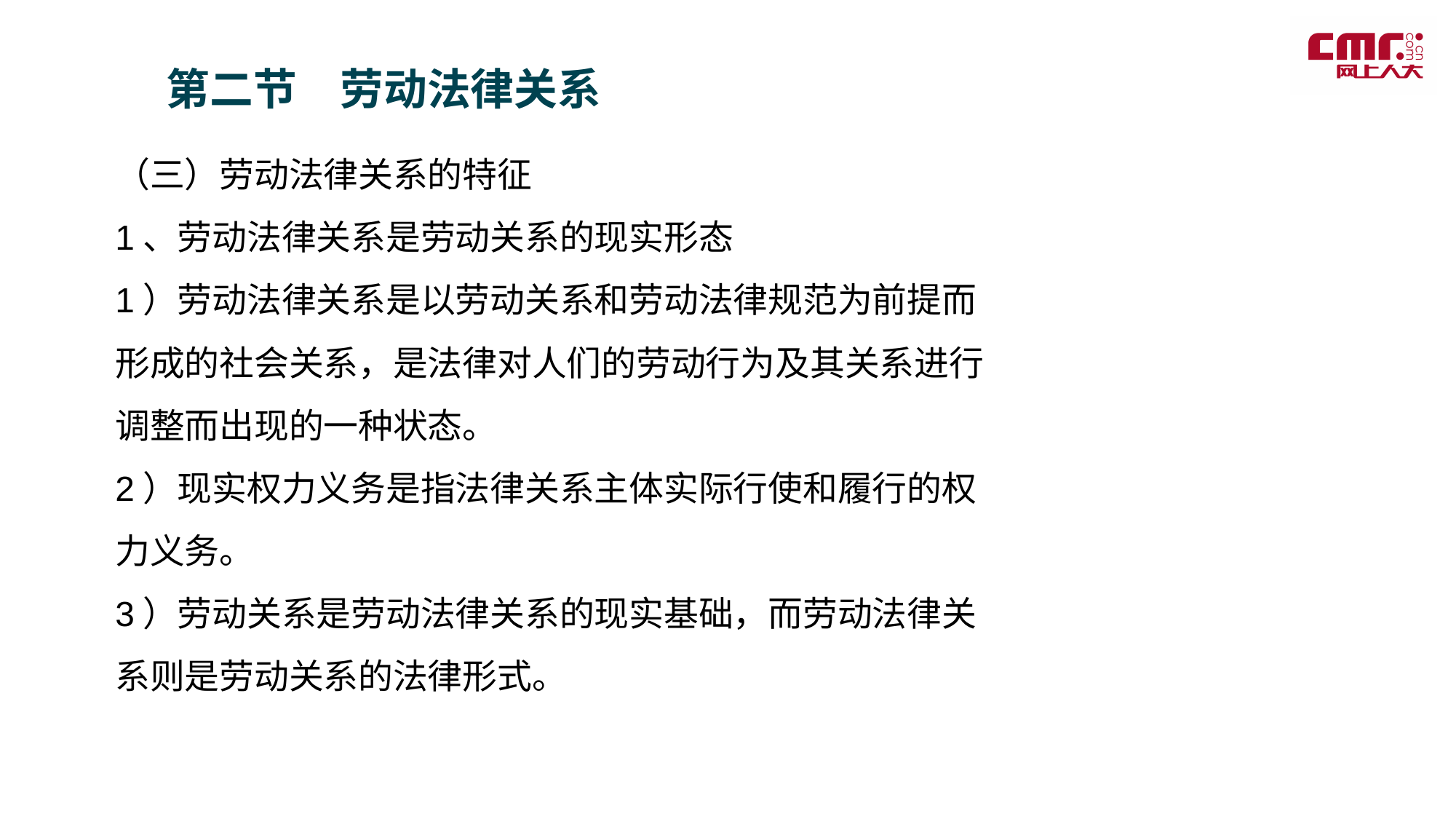

第二节　劳动法律关系
（三）劳动法律关系的特征
1、劳动法律关系是劳动关系的现实形态
1）劳动法律关系是以劳动关系和劳动法律规范为前提而形成的社会关系，是法律对人们的劳动行为及其关系进行调整而出现的一种状态。
2）现实权力义务是指法律关系主体实际行使和履行的权力义务。
3）劳动关系是劳动法律关系的现实基础，而劳动法律关系则是劳动关系的法律形式。